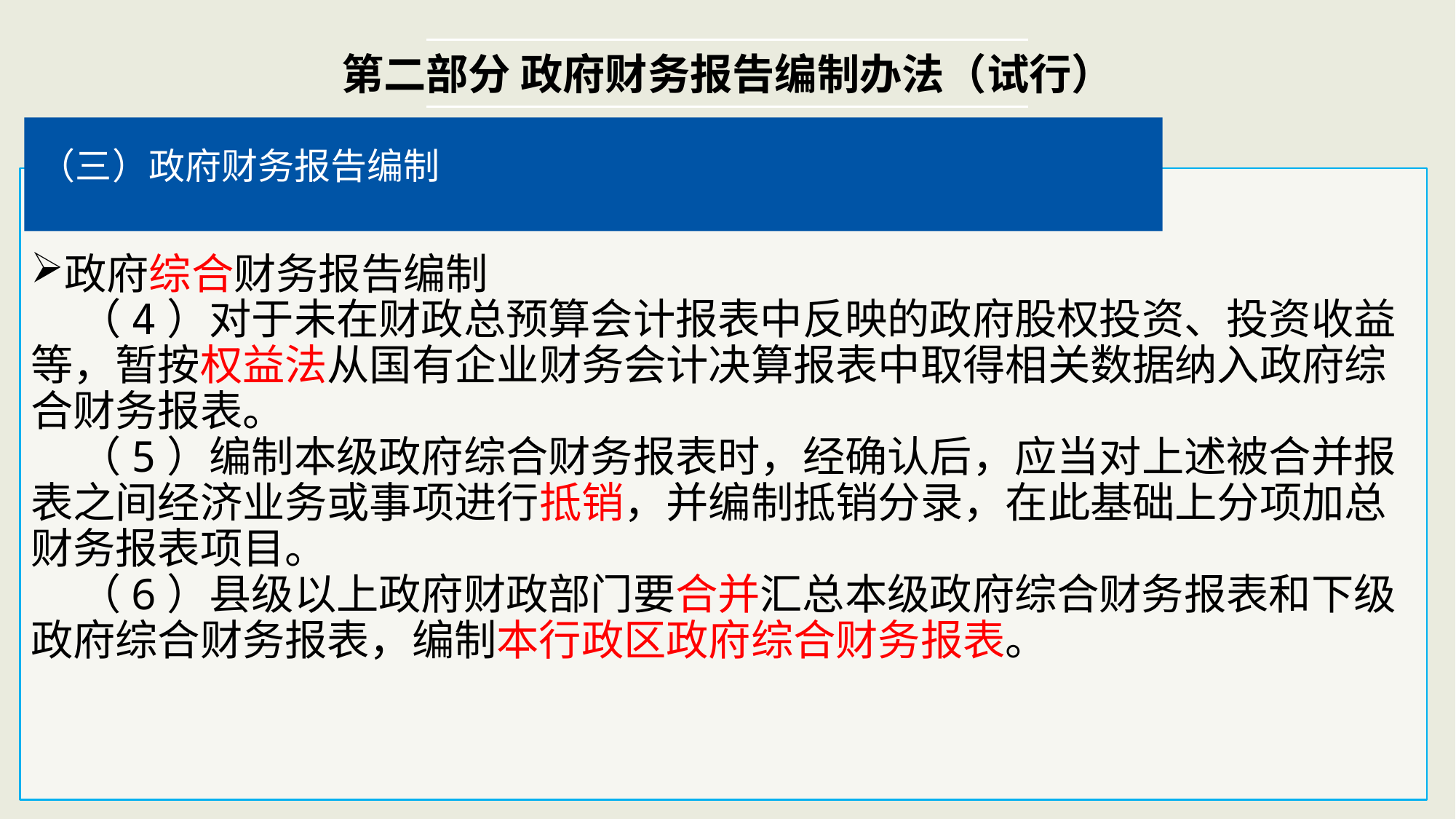

第二部分 政府财务报告编制办法（试行）

（三）政府财务报告编制

政府综合财务报告编制
    （4）对于未在财政总预算会计报表中反映的政府股权投资、投资收益等，暂按权益法从国有企业财务会计决算报表中取得相关数据纳入政府综合财务报表。
    （5）编制本级政府综合财务报表时，经确认后，应当对上述被合并报表之间经济业务或事项进行抵销，并编制抵销分录，在此基础上分项加总财务报表项目。
    （6）县级以上政府财政部门要合并汇总本级政府综合财务报表和下级政府综合财务报表，编制本行政区政府综合财务报表。

37